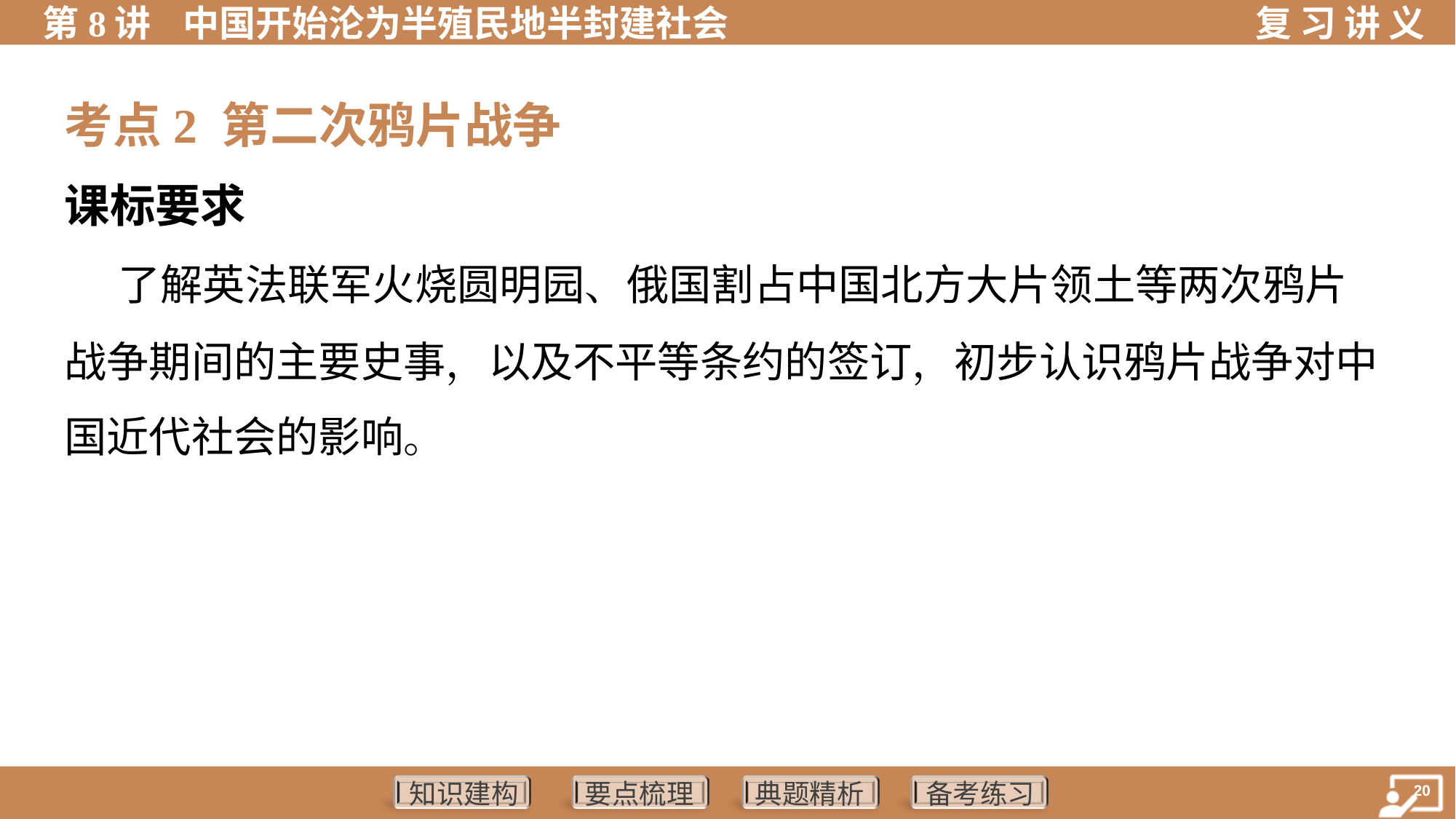

考点2 第二次鸦片战争
课标要求
    了解英法联军火烧圆明园、俄国割占中国北方大片领土等两次鸦片
战争期间的主要史事，以及不平等条约的签订，初步认识鸦片战争对中
国近代社会的影响。